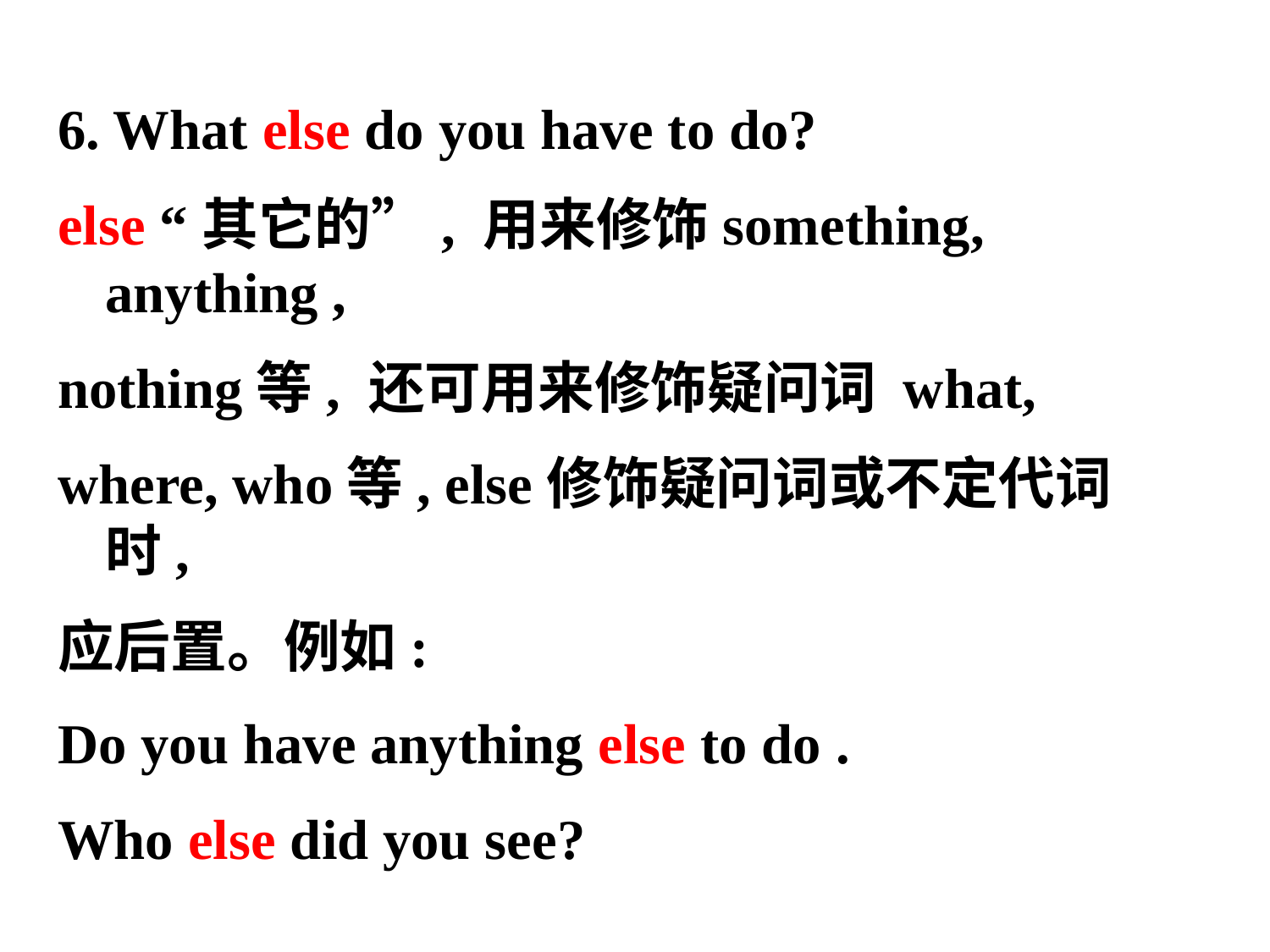

6. What else do you have to do?
else “其它的”, 用来修饰something, anything ,
nothing等, 还可用来修饰疑问词 what,
where, who等, else修饰疑问词或不定代词时,
应后置。例如:
Do you have anything else to do .
Who else did you see?